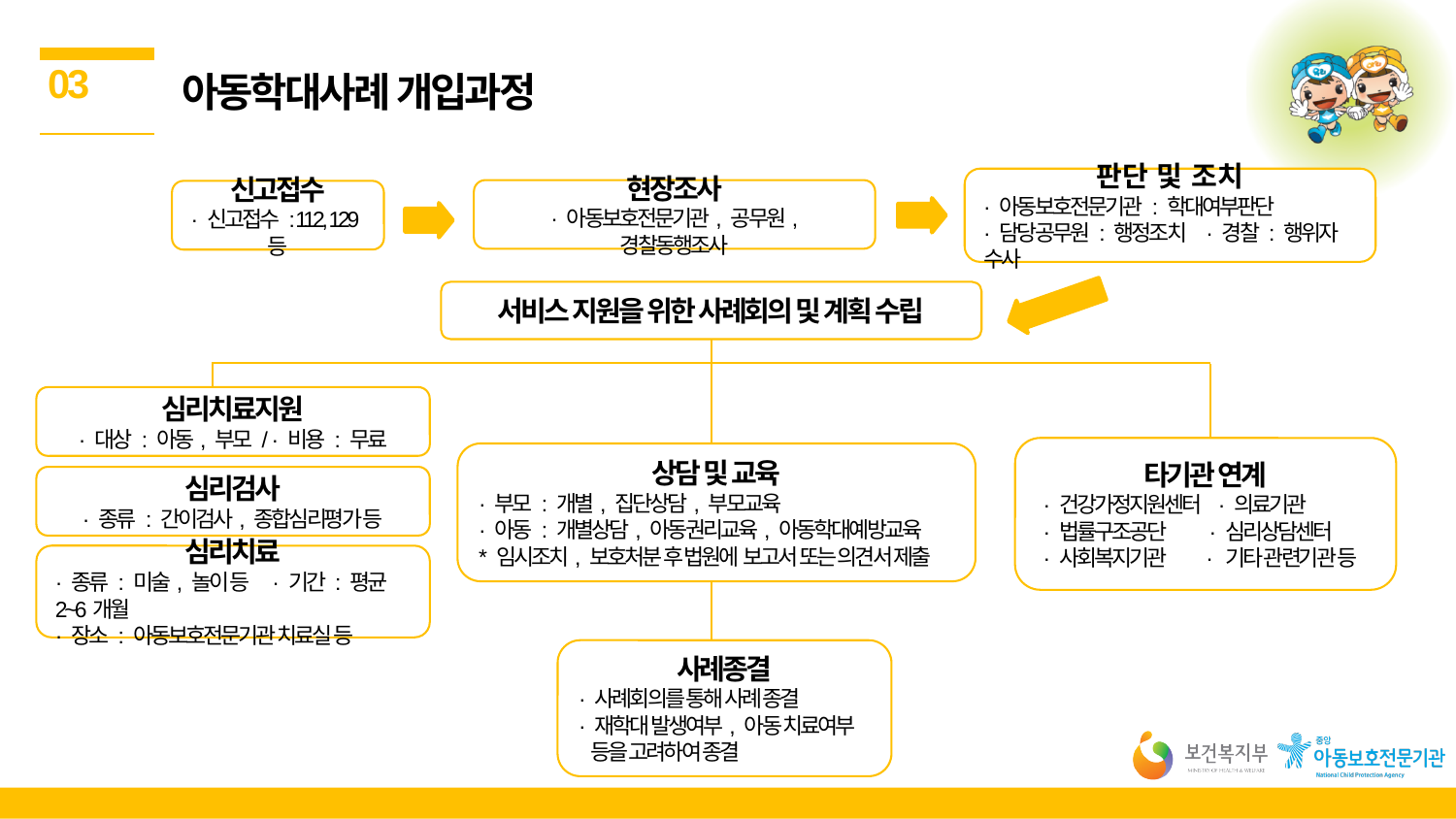

03
아동학대사례 개입과정
판단 및 조치
· 아동보호전문기관 : 학대여부판단
· 담당공무원 : 행정조치    · 경찰 : 행위자 수사
현장조사
· 아동보호전문기관, 공무원,  경찰동행조사
신고접수
· 신고접수 : 112, 129등

서비스 지원을 위한 사례회의 및 계획 수립

심리치료지원
· 대상 : 아동, 부모 /  · 비용 : 무료
타기관 연계
 · 건강가정지원센터   · 의료기관
 · 법률구조공단           · 심리상담센터
 · 사회복지기관          ·  기타 관련기관 등
상담 및 교육
· 부모 : 개별, 집단상담, 부모교육
· 아동 : 개별상담, 아동권리교육, 아동학대예방교육
* 임시조치, 보호처분 후 법원에  보고서 또는 의견서 제출
심리검사
· 종류 : 간이검사, 종합심리평가 등
심리치료
· 종류 : 미술, 놀이 등     · 기간 : 평균2~6개월
· 장소 : 아동보호전문기관 치료실 등
사례종결
· 사례회의를 통해 사례 종결
· 재학대 발생여부, 아동 치료여부
 등을 고려하여 종결